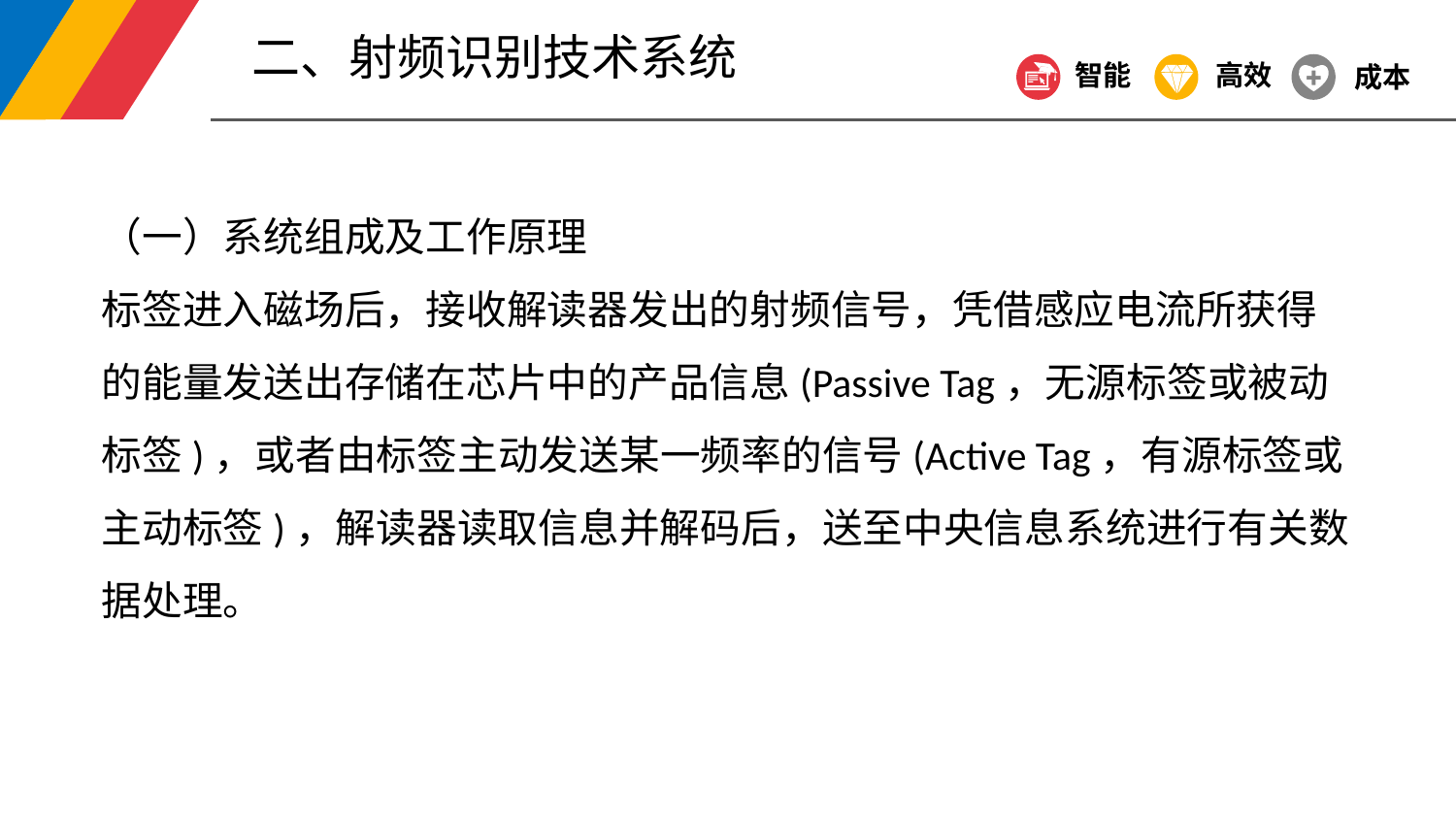

二、射频识别技术系统
智能
高效
成本
（一）系统组成及工作原理
标签进入磁场后，接收解读器发出的射频信号，凭借感应电流所获得的能量发送出存储在芯片中的产品信息(Passive Tag，无源标签或被动标签)，或者由标签主动发送某一频率的信号(Active Tag，有源标签或主动标签)，解读器读取信息并解码后，送至中央信息系统进行有关数据处理。